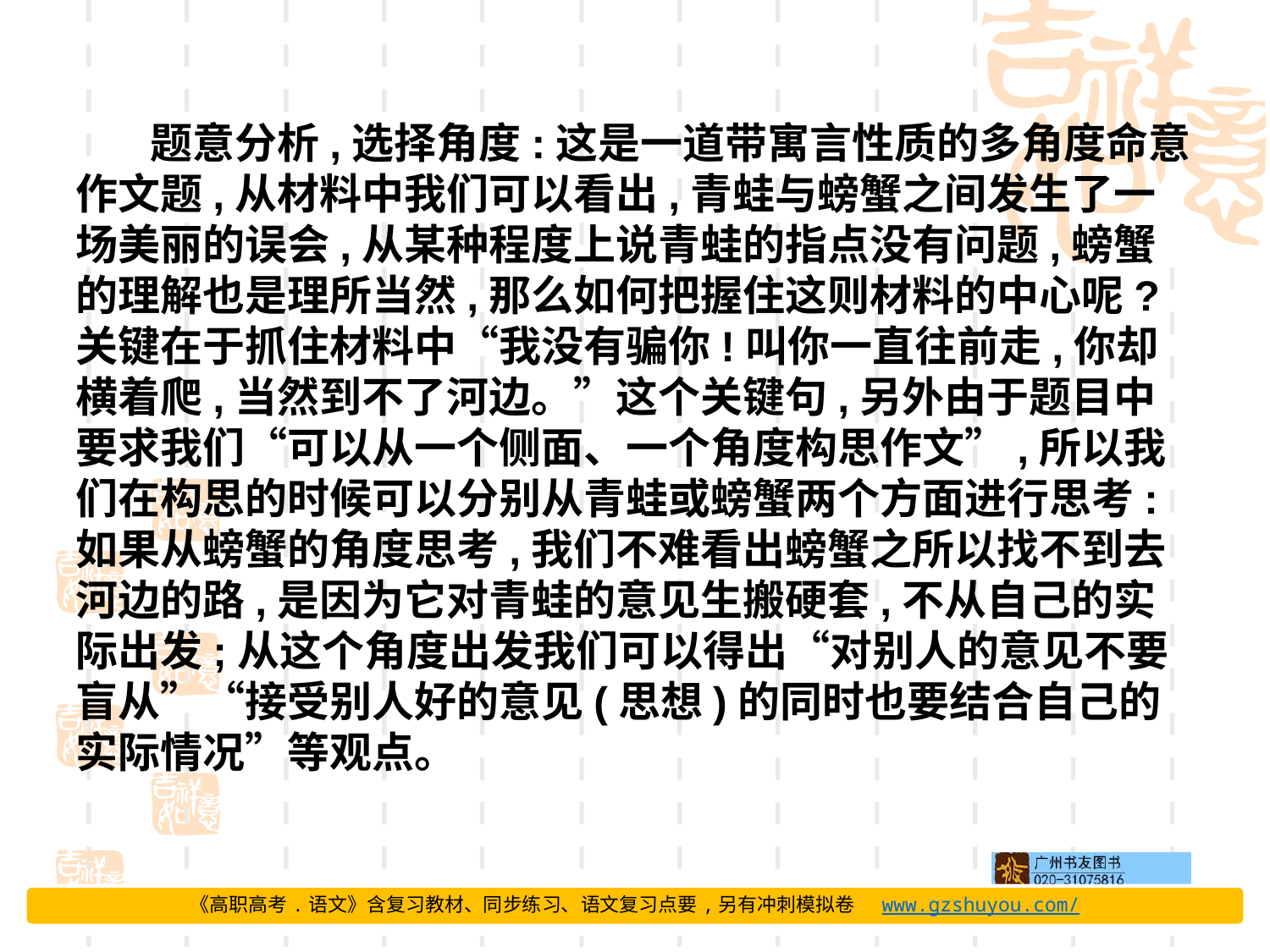

题意分析,选择角度:这是一道带寓言性质的多角度命意作文题,从材料中我们可以看出,青蛙与螃蟹之间发生了一场美丽的误会,从某种程度上说青蛙的指点没有问题,螃蟹的理解也是理所当然,那么如何把握住这则材料的中心呢?关键在于抓住材料中“我没有骗你!叫你一直往前走,你却横着爬,当然到不了河边。”这个关键句,另外由于题目中要求我们“可以从一个侧面、一个角度构思作文”,所以我们在构思的时候可以分别从青蛙或螃蟹两个方面进行思考:如果从螃蟹的角度思考,我们不难看出螃蟹之所以找不到去河边的路,是因为它对青蛙的意见生搬硬套,不从自己的实际出发;从这个角度出发我们可以得出“对别人的意见不要盲从”“接受别人好的意见(思想)的同时也要结合自己的实际情况”等观点。